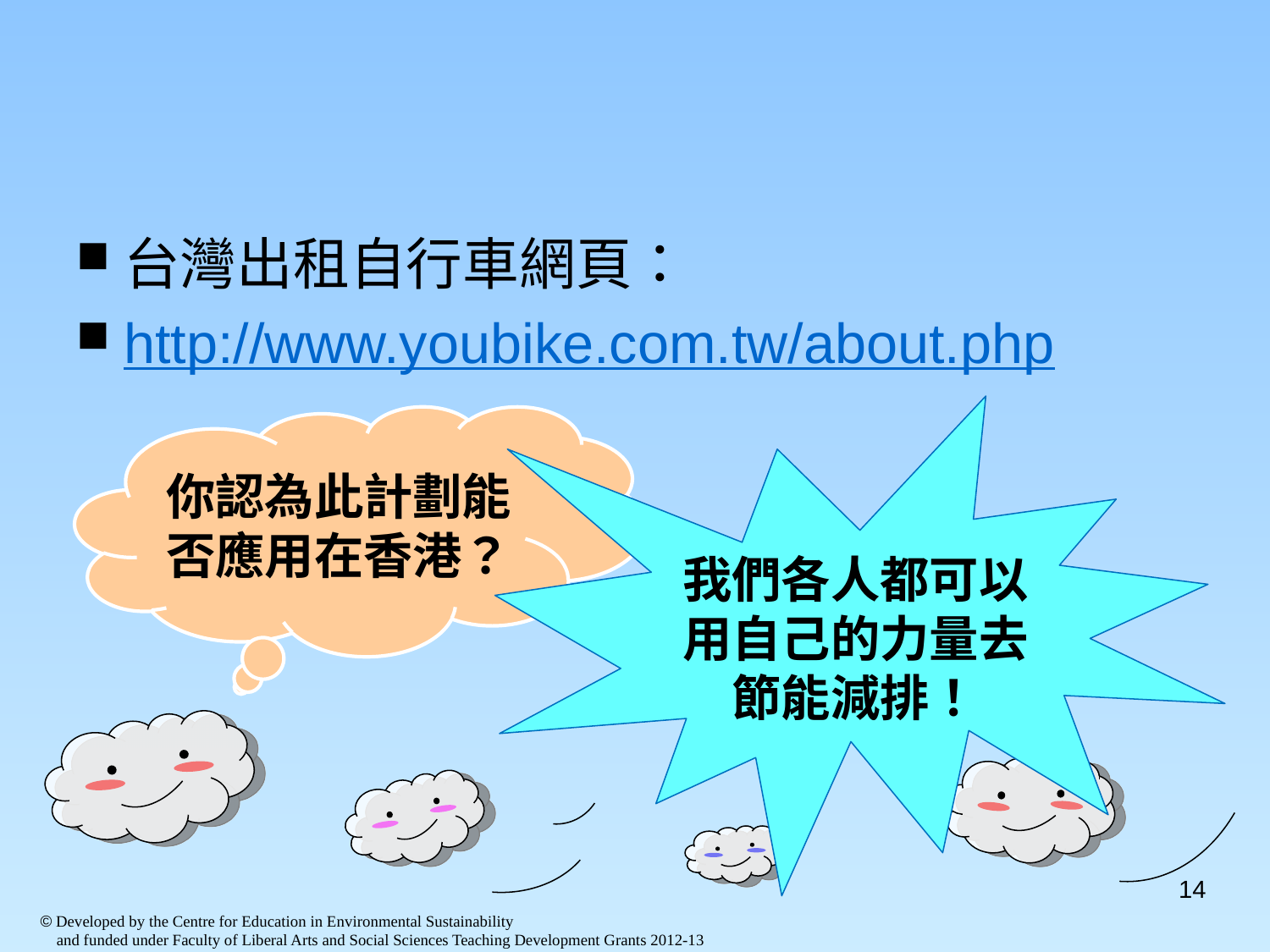

#
台灣出租自行車網頁：
http://www.youbike.com.tw/about.php

我們各人都可以用自己的力量去節能減排！
你認為此計劃能否應用在香港？
14
© Developed by the Centre for Education in Environmental Sustainability
    and funded under Faculty of Liberal Arts and Social Sciences Teaching Development Grants 2012-13